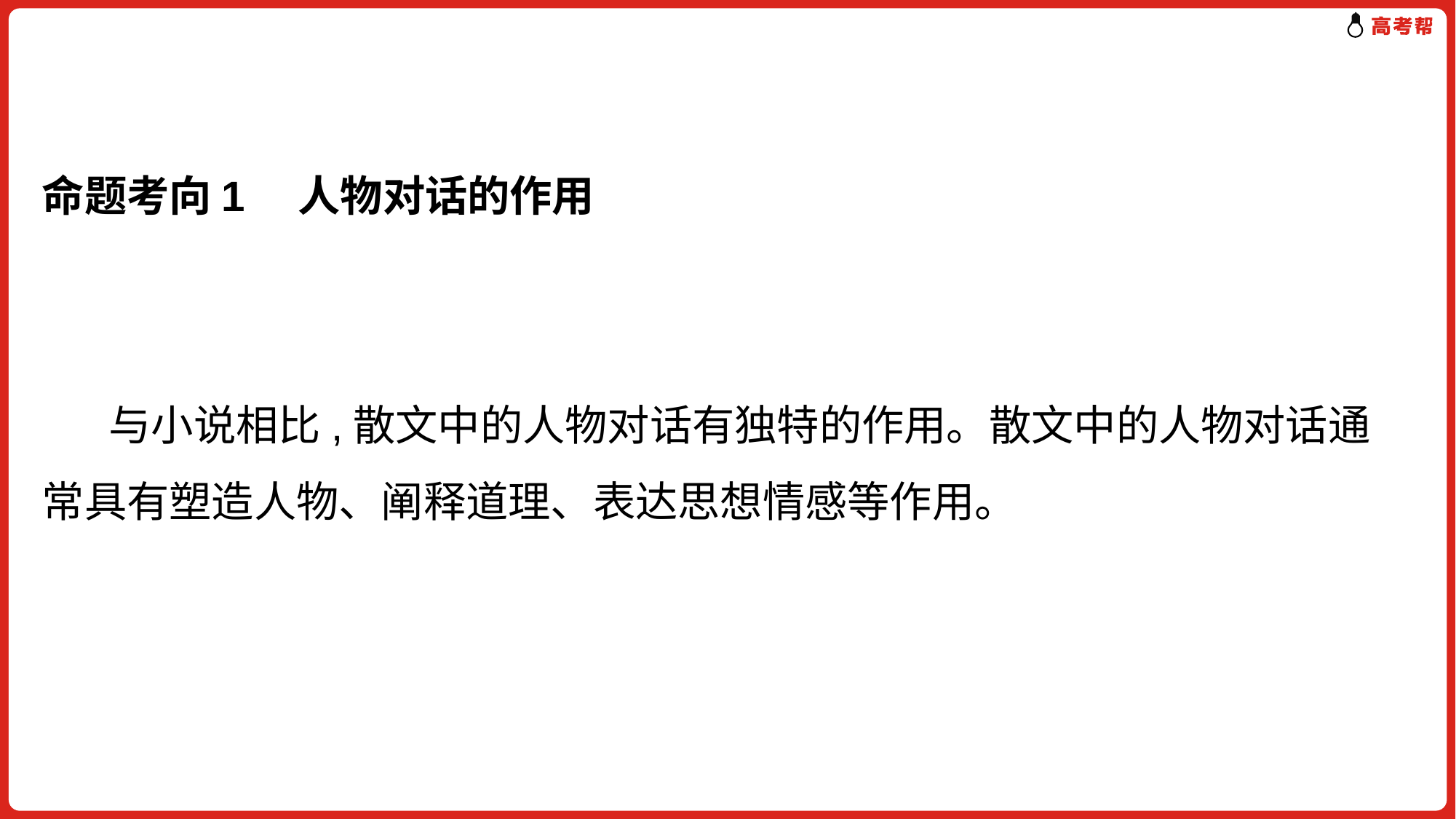

命题考向1　人物对话的作用

      与小说相比,散文中的人物对话有独特的作用。散文中的人物对话通常具有塑造人物、阐释道理、表达思想情感等作用。